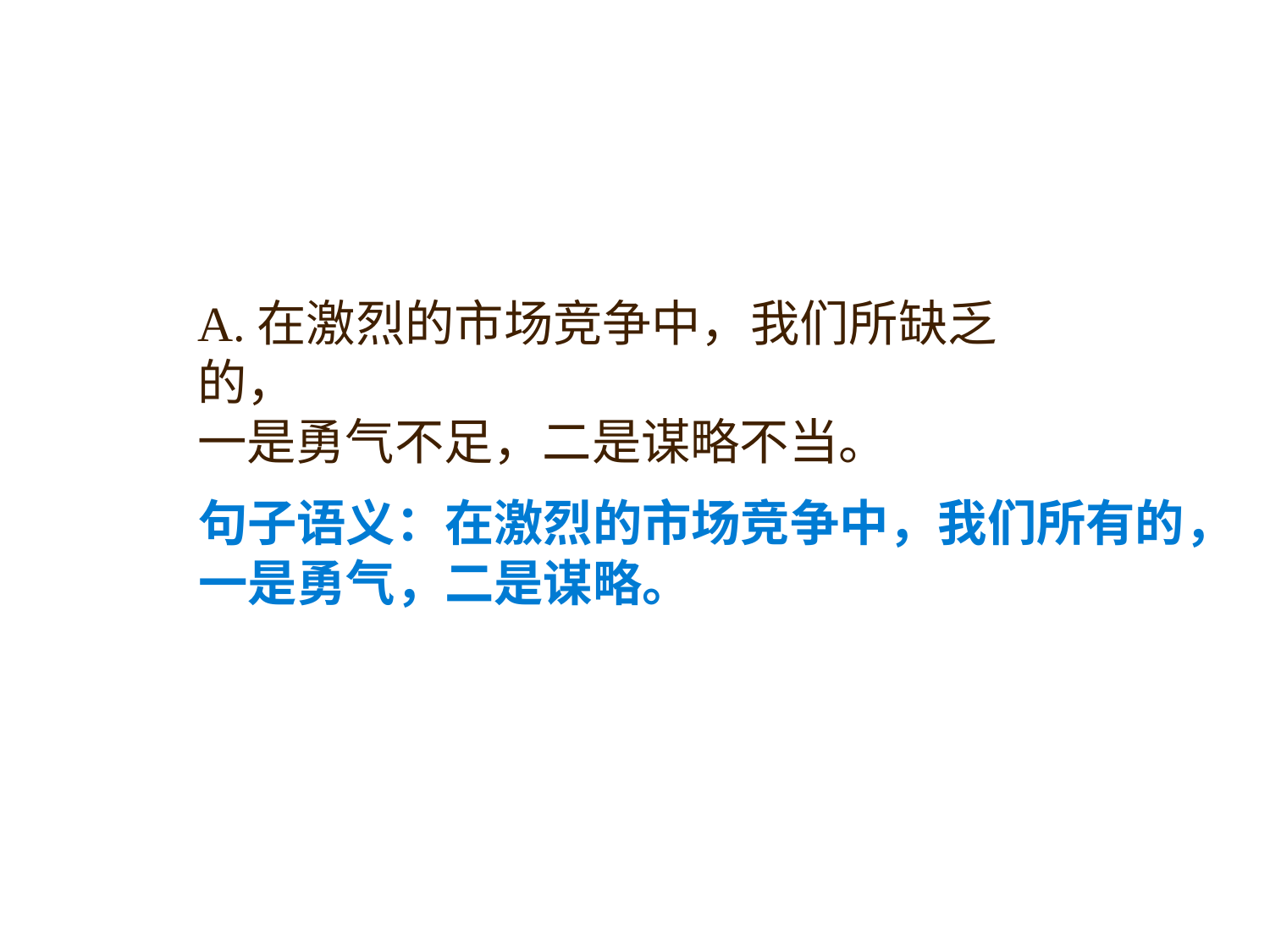

#
A.在激烈的市场竞争中，我们所缺乏的，
一是勇气不足，二是谋略不当。
句子语义：在激烈的市场竞争中，我们所有的，
一是勇气，二是谋略。